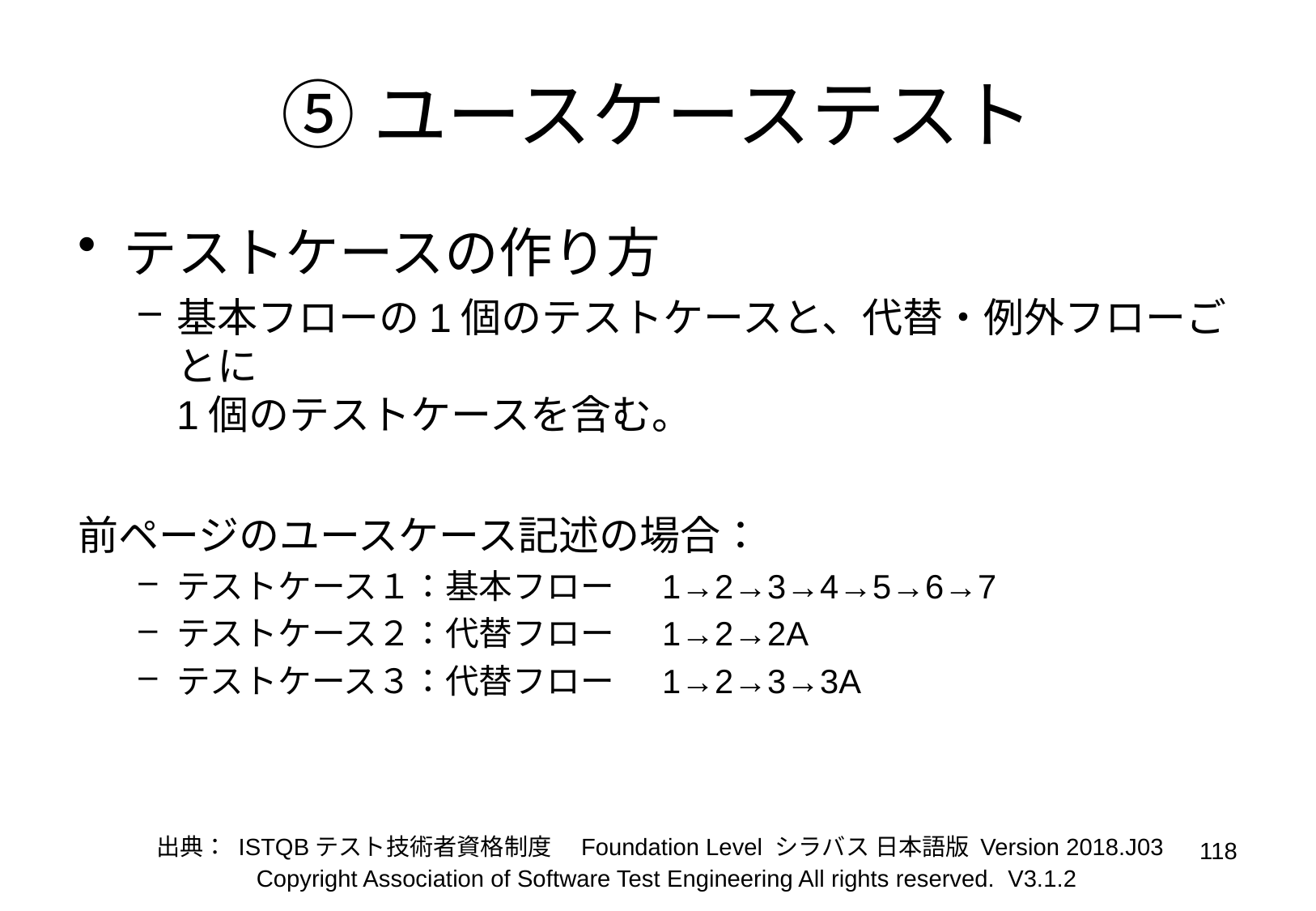

# ⑤ユースケーステスト
テストケースの作り方
基本フローの1個のテストケースと、代替・例外フローごとに
1個のテストケースを含む。

前ページのユースケース記述の場合：
テストケース１：基本フロー	1→2→3→4→5→6→7
テストケース２：代替フロー	1→2→2A
テストケース３：代替フロー	1→2→3→3A
出典： ISTQBテスト技術者資格制度　Foundation Level シラバス 日本語版 Version 2018.J03
118
Copyright Association of Software Test Engineering All rights reserved.  V3.1.2